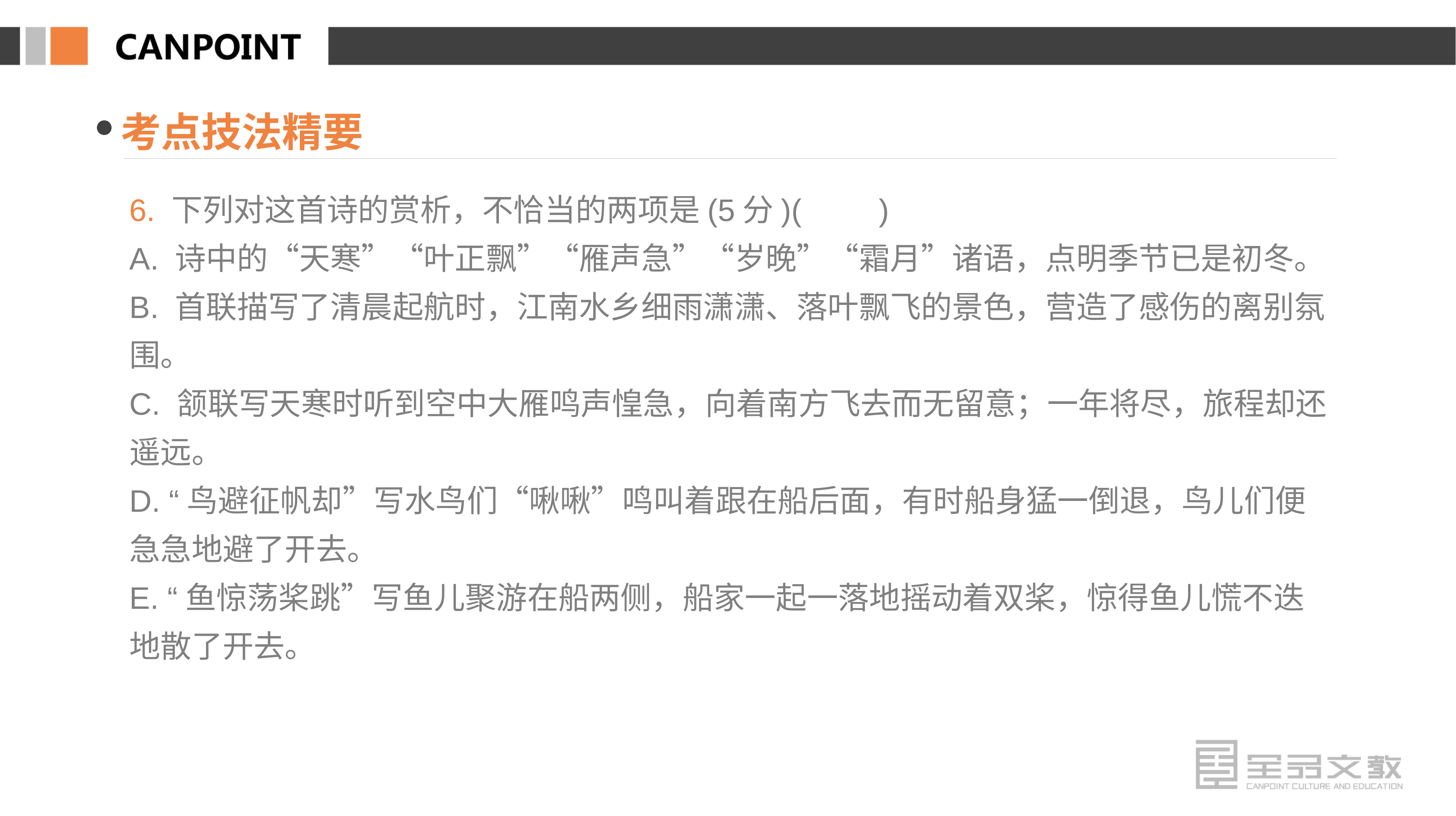

考点技法精要

6. 下列对这首诗的赏析，不恰当的两项是(5分)(　　)
A. 诗中的“天寒”“叶正飘”“雁声急”“岁晚”“霜月”诸语，点明季节已是初冬。
B. 首联描写了清晨起航时，江南水乡细雨潇潇、落叶飘飞的景色，营造了感伤的离别氛围。
C. 颔联写天寒时听到空中大雁鸣声惶急，向着南方飞去而无留意；一年将尽，旅程却还遥远。
D. “鸟避征帆却”写水鸟们“啾啾”鸣叫着跟在船后面，有时船身猛一倒退，鸟儿们便急急地避了开去。
E. “鱼惊荡桨跳”写鱼儿聚游在船两侧，船家一起一落地摇动着双桨，惊得鱼儿慌不迭地散了开去。